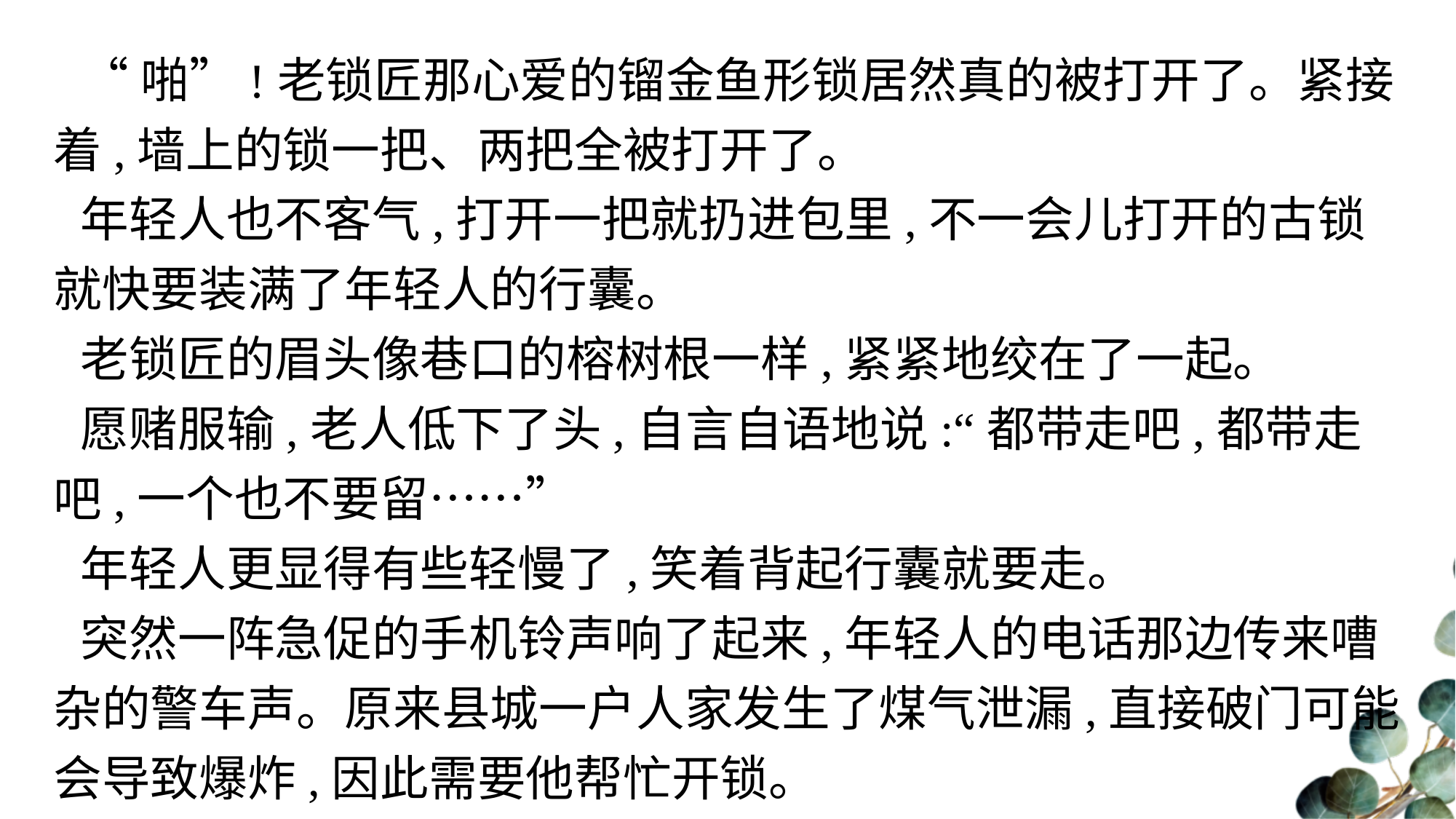

“啪”!老锁匠那心爱的镏金鱼形锁居然真的被打开了。紧接着,墙上的锁一把、两把全被打开了。
年轻人也不客气,打开一把就扔进包里,不一会儿打开的古锁就快要装满了年轻人的行囊。
老锁匠的眉头像巷口的榕树根一样,紧紧地绞在了一起。
愿赌服输,老人低下了头,自言自语地说:“都带走吧,都带走吧,一个也不要留……”
年轻人更显得有些轻慢了,笑着背起行囊就要走。
突然一阵急促的手机铃声响了起来,年轻人的电话那边传来嘈杂的警车声。原来县城一户人家发生了煤气泄漏,直接破门可能会导致爆炸,因此需要他帮忙开锁。